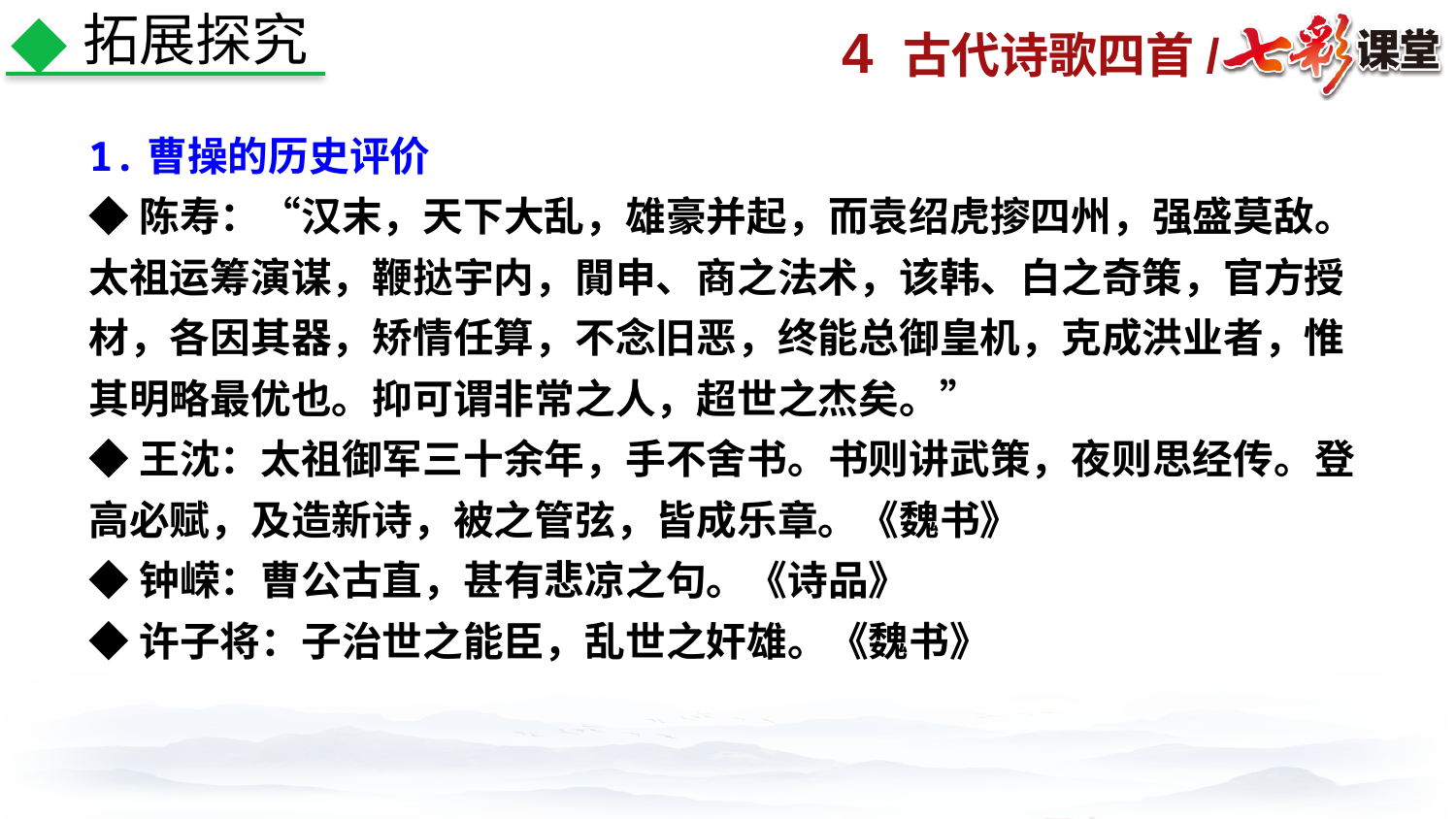

拓展探究

1.曹操的历史评价
◆陈寿：“汉末，天下大乱，雄豪并起，而袁绍虎摉四州，强盛莫敌。太祖运筹演谋，鞭挞宇内，閴申、商之法术，该韩、白之奇策，官方授材，各因其器，矫情任算，不念旧恶，终能总御皇机，克成洪业者，惟其明略最优也。抑可谓非常之人，超世之杰矣。”
◆王沈：太祖御军三十余年，手不舍书。书则讲武策，夜则思经传。登高必赋，及造新诗，被之管弦，皆成乐章。《魏书》
◆钟嵘：曹公古直，甚有悲凉之句。《诗品》
◆许子将：子治世之能臣，乱世之奸雄。《魏书》